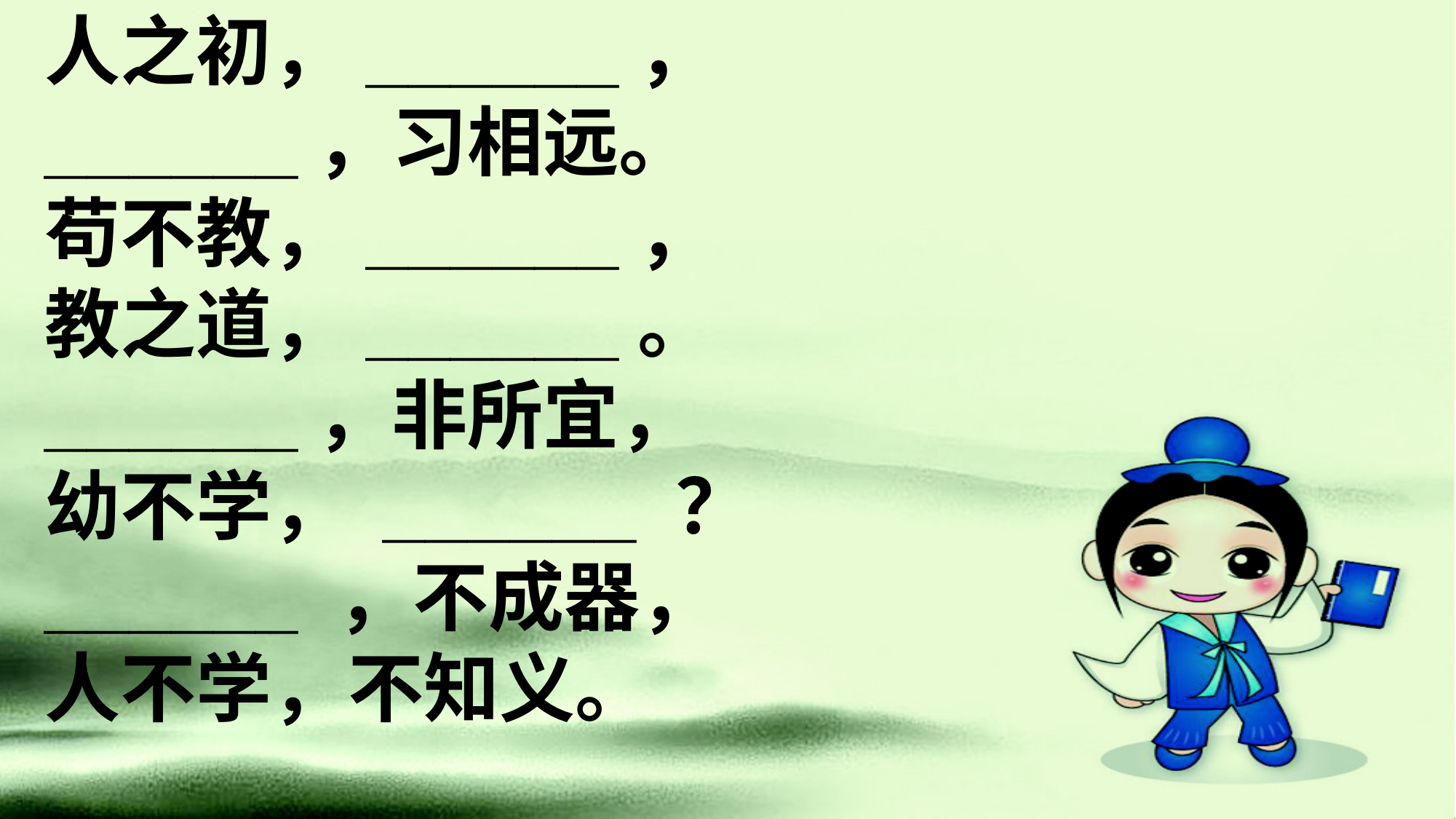

人之初，______，
______，习相远。
苟不教，______，
教之道，______。
______，非所宜，
幼不学， ______ ？
______ ，不成器，
人不学，不知义。